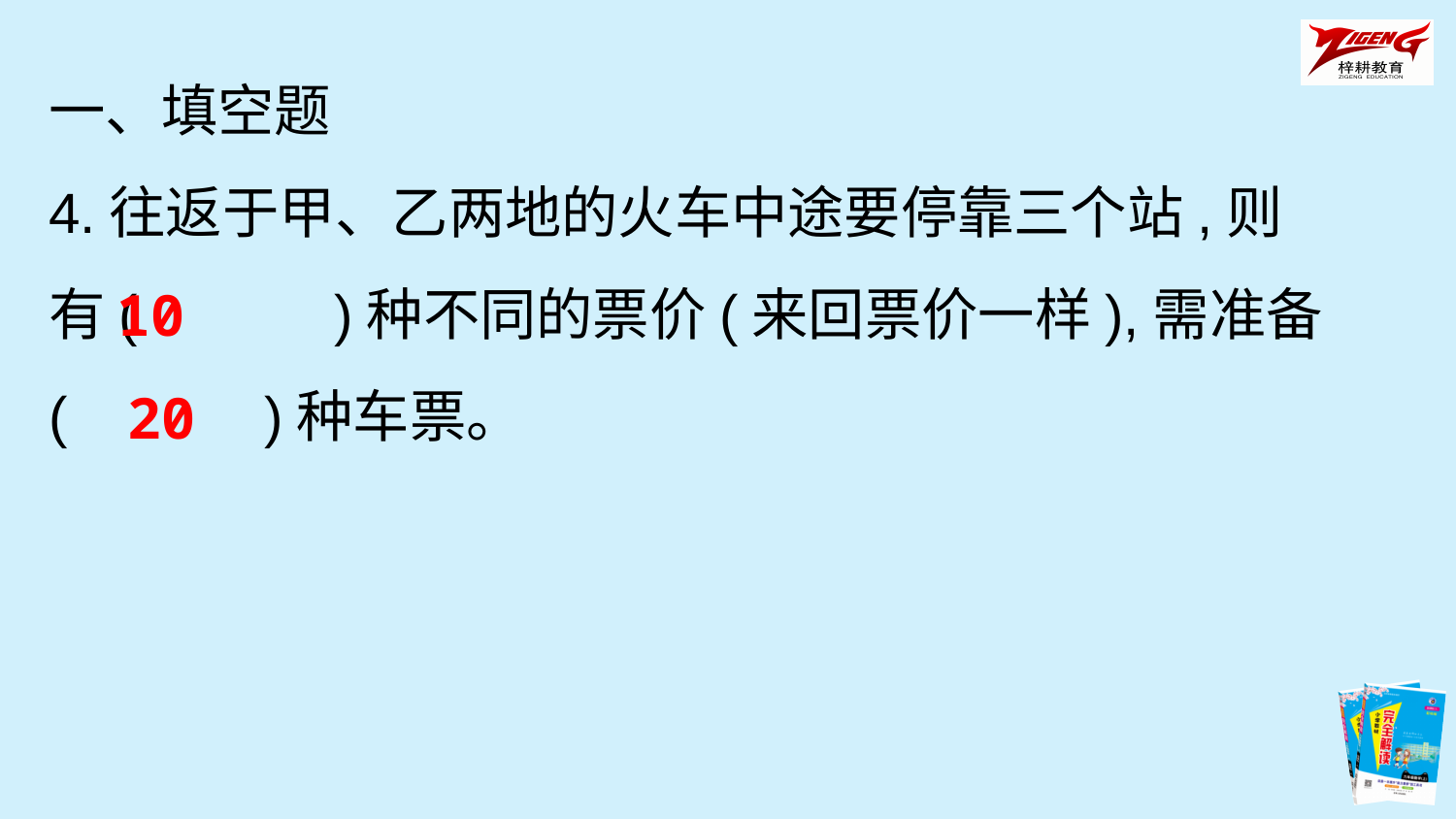

一、填空题
4.往返于甲、乙两地的火车中途要停靠三个站,则有(　　　)种不同的票价(来回票价一样),需准备
(　　　)种车票。
10
20